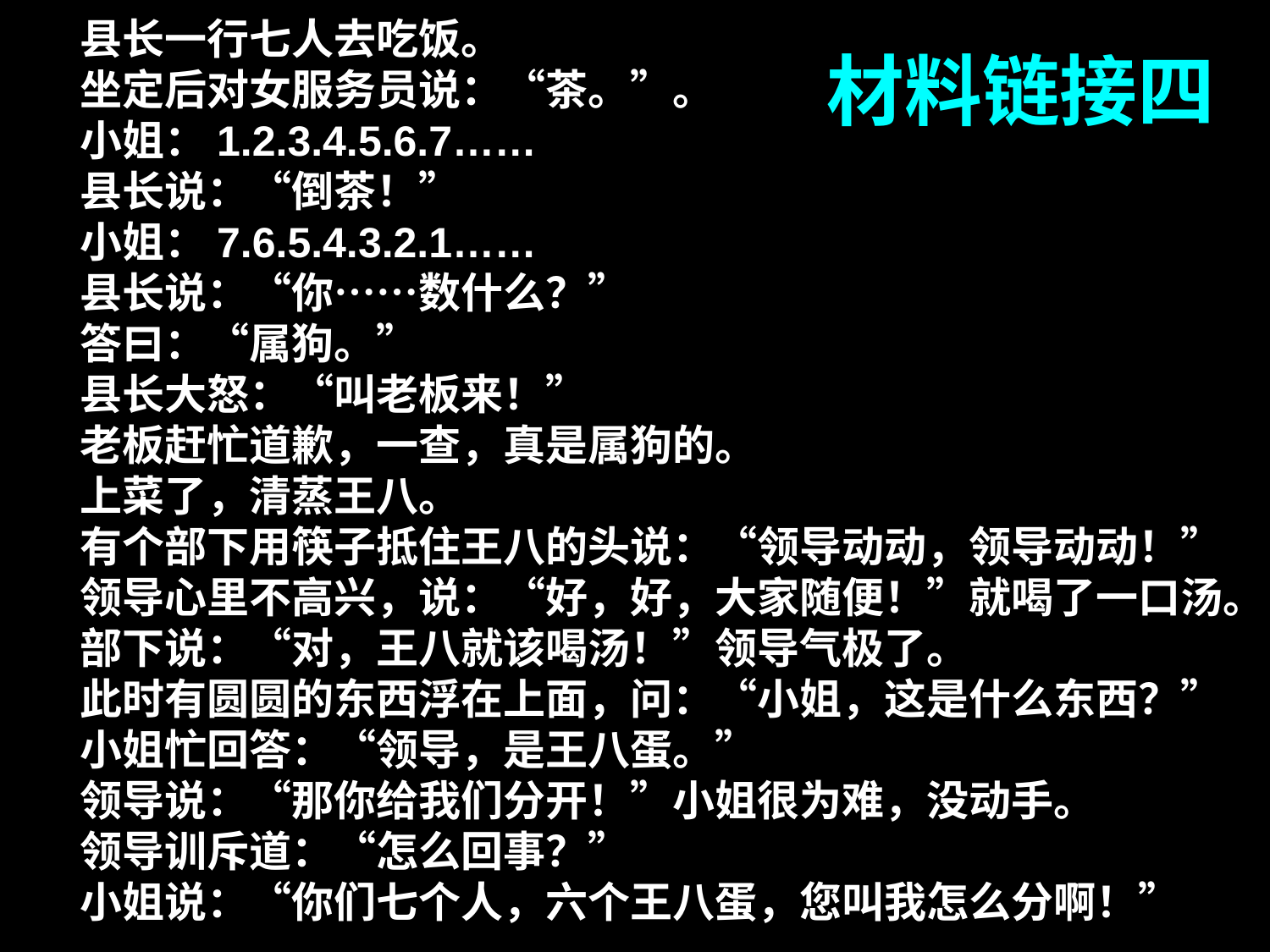

县长一行七人去吃饭。
      坐定后对女服务员说：“茶。”。
      小姐：1.2.3.4.5.6.7……
      县长说：“倒茶！”
      小姐：7.6.5.4.3.2.1……
      县长说：“你……数什么？”
      答曰：“属狗。”
      县长大怒：“叫老板来！”
      老板赶忙道歉，一查，真是属狗的。
      上菜了，清蒸王八。
      有个部下用筷子抵住王八的头说：“领导动动，领导动动！”
      领导心里不高兴，说：“好，好，大家随便！”就喝了一口汤。
      部下说：“对，王八就该喝汤！”领导气极了。
      此时有圆圆的东西浮在上面，问：“小姐，这是什么东西？”
      小姐忙回答：“领导，是王八蛋。”
      领导说：“那你给我们分开！”小姐很为难，没动手。
      领导训斥道：“怎么回事？”
      小姐说：“你们七个人，六个王八蛋，您叫我怎么分啊！”
 材料链接四